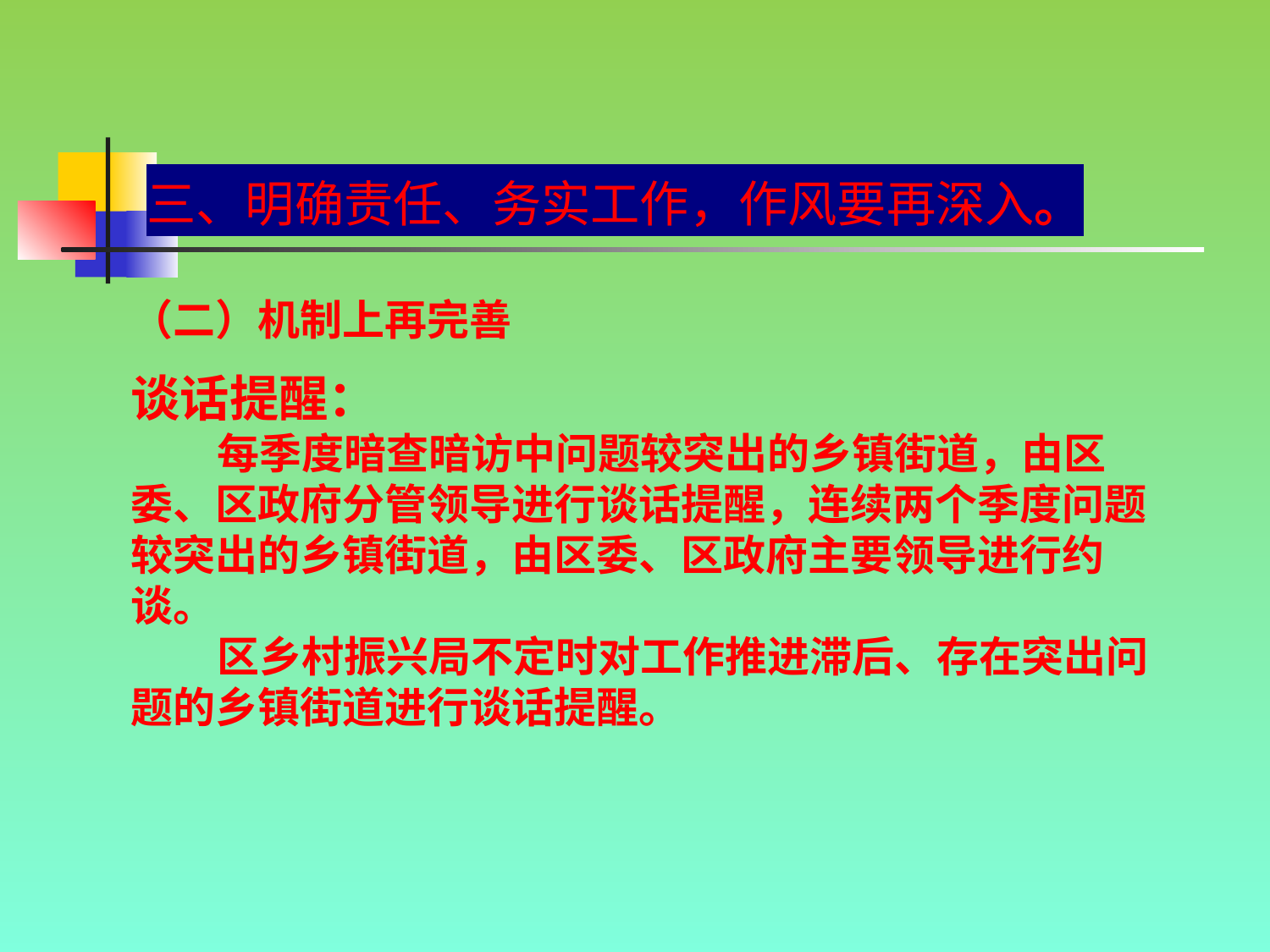

三、明确责任、务实工作，作风要再深入。
（二）机制上再完善
谈话提醒：
        每季度暗查暗访中问题较突出的乡镇街道，由区委、区政府分管领导进行谈话提醒，连续两个季度问题较突出的乡镇街道，由区委、区政府主要领导进行约谈。
        区乡村振兴局不定时对工作推进滞后、存在突出问题的乡镇街道进行谈话提醒。